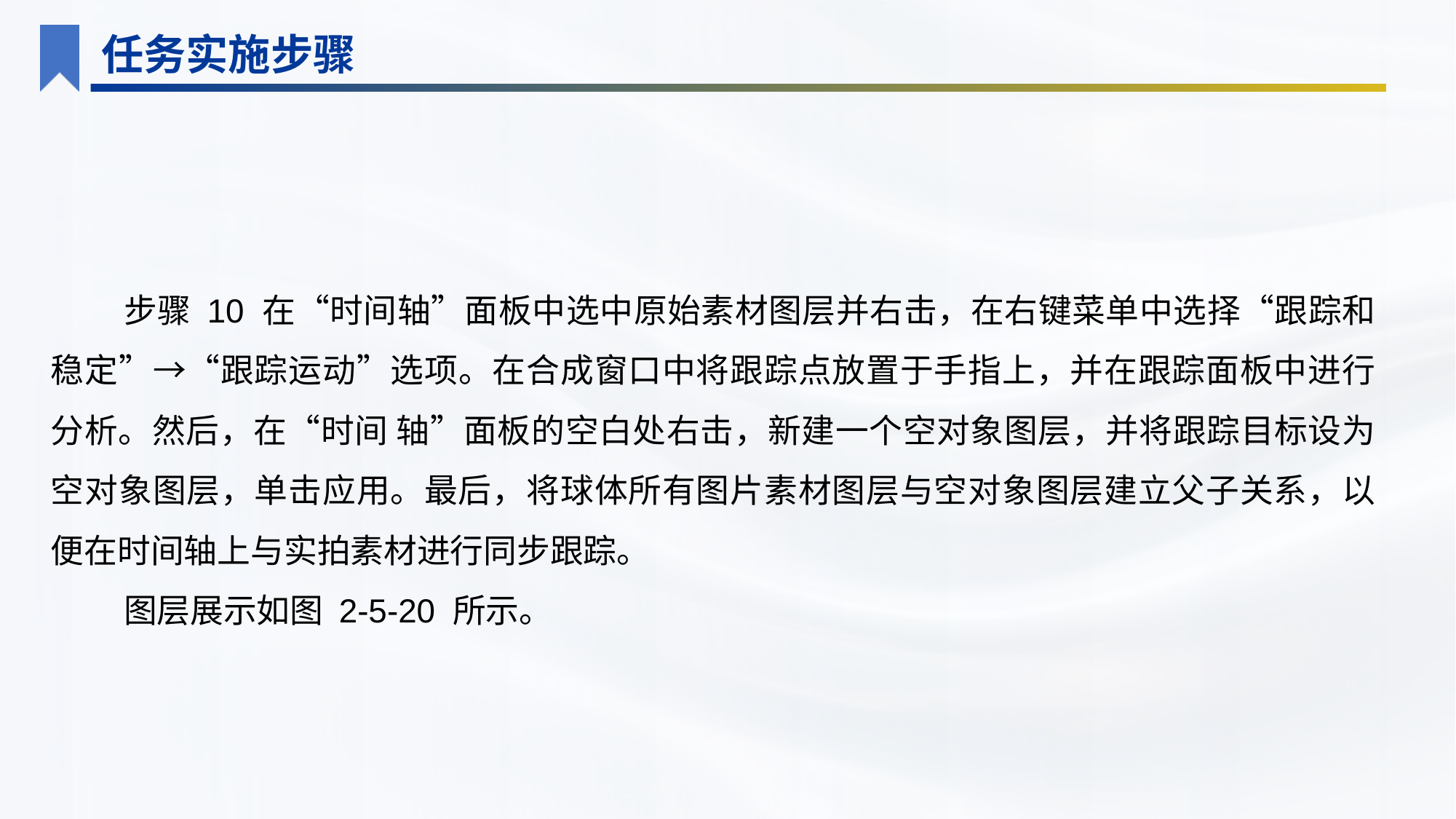

任务实施步骤
步骤 10 在“时间轴”面板中选中原始素材图层并右击，在右键菜单中选择“跟踪和稳定”→“跟踪运动”选项。在合成窗口中将跟踪点放置于手指上，并在跟踪面板中进行分析。然后，在“时间 轴”面板的空白处右击，新建一个空对象图层，并将跟踪目标设为空对象图层，单击应用。最后，将球体所有图片素材图层与空对象图层建立父子关系，以便在时间轴上与实拍素材进行同步跟踪。
图层展示如图 2-5-20 所示。